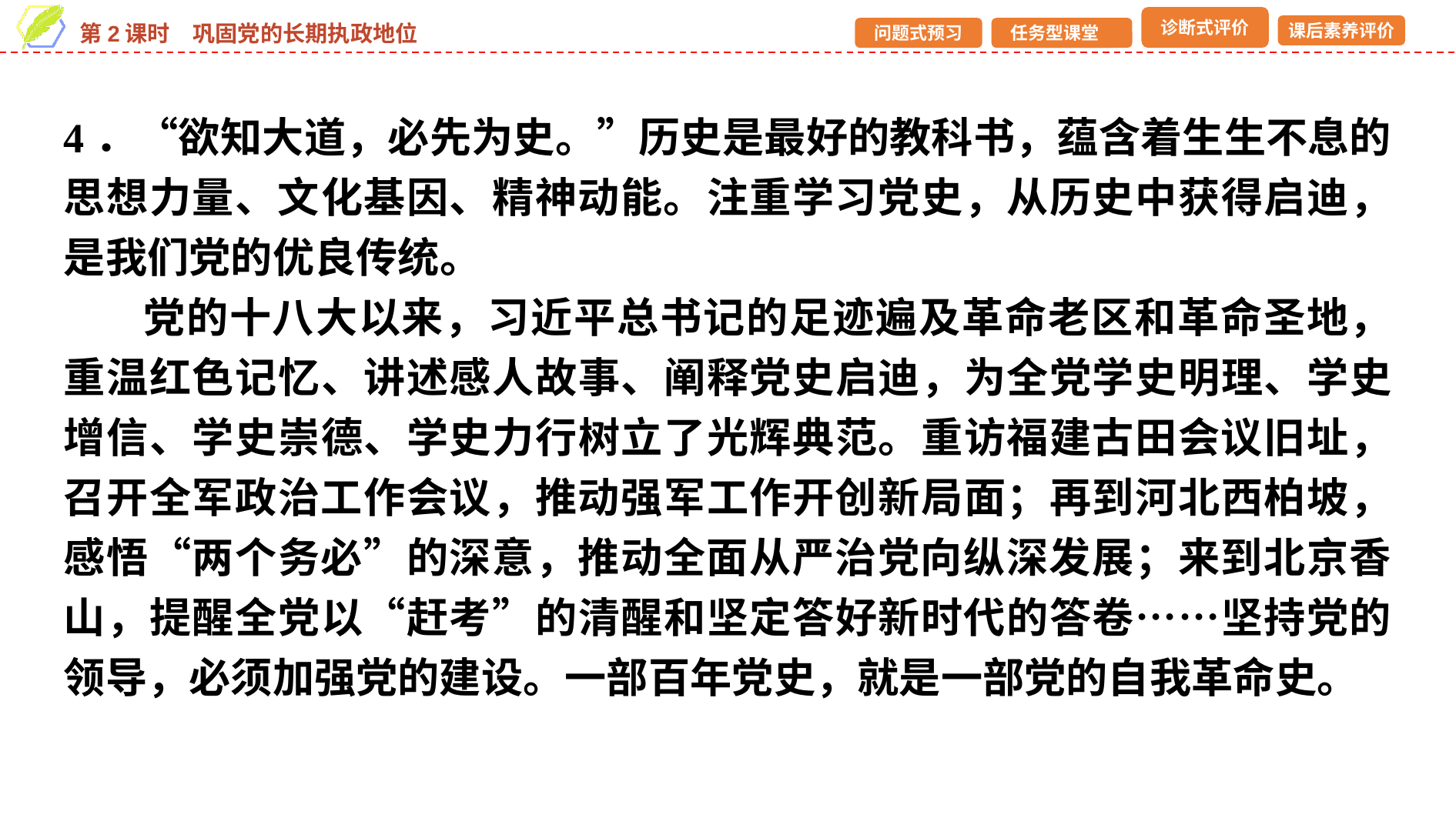

4．“欲知大道，必先为史。”历史是最好的教科书，蕴含着生生不息的思想力量、文化基因、精神动能。注重学习党史，从历史中获得启迪，是我们党的优良传统。
党的十八大以来，习近平总书记的足迹遍及革命老区和革命圣地，重温红色记忆、讲述感人故事、阐释党史启迪，为全党学史明理、学史增信、学史崇德、学史力行树立了光辉典范。重访福建古田会议旧址，召开全军政治工作会议，推动强军工作开创新局面；再到河北西柏坡，感悟“两个务必”的深意，推动全面从严治党向纵深发展；来到北京香山，提醒全党以“赶考”的清醒和坚定答好新时代的答卷……坚持党的领导，必须加强党的建设。一部百年党史，就是一部党的自我革命史。